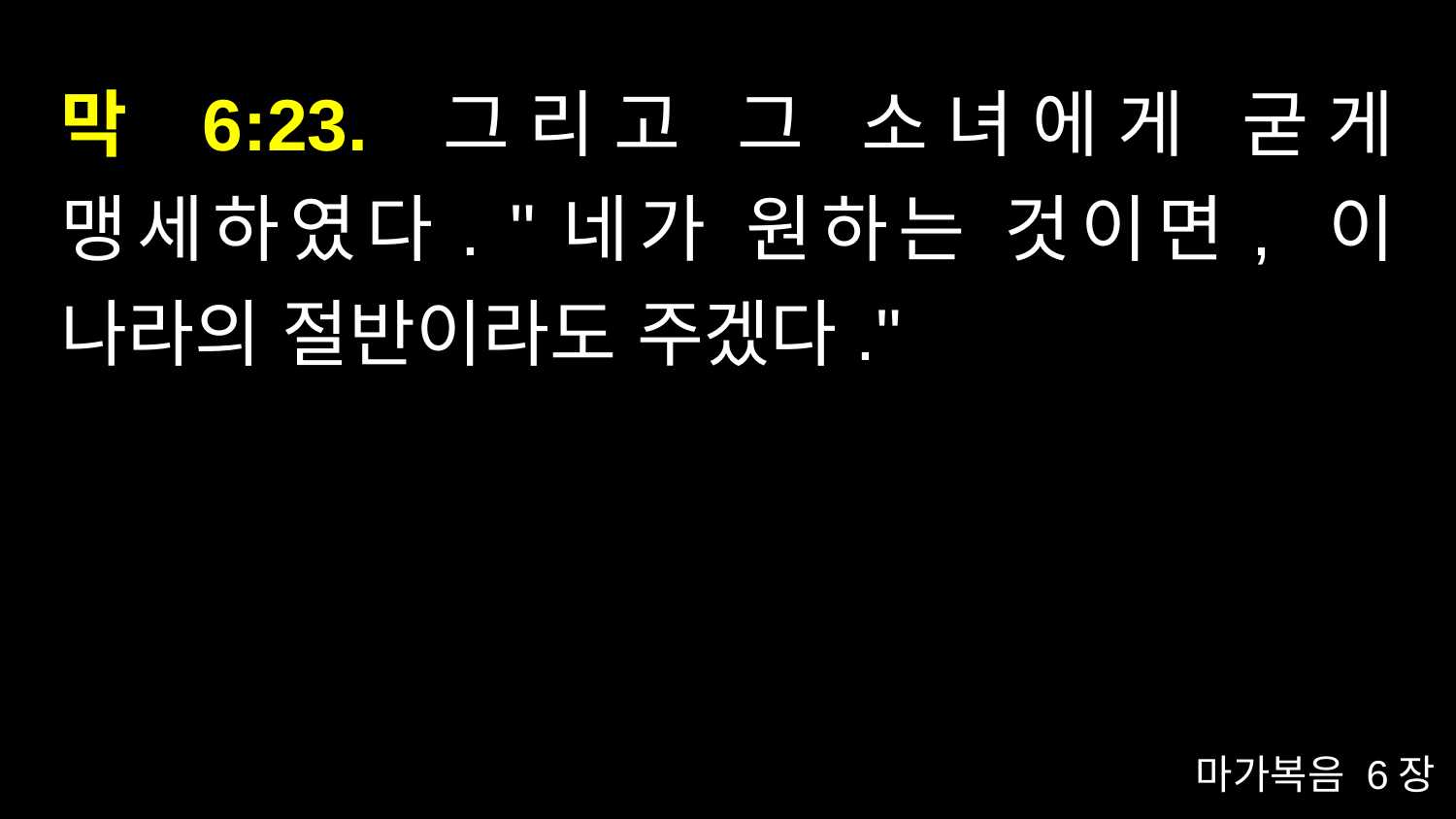

# 막 6:23. 그리고 그 소녀에게 굳게 맹세하였다. "네가 원하는 것이면, 이 나라의 절반이라도 주겠다."
마가복음 6장